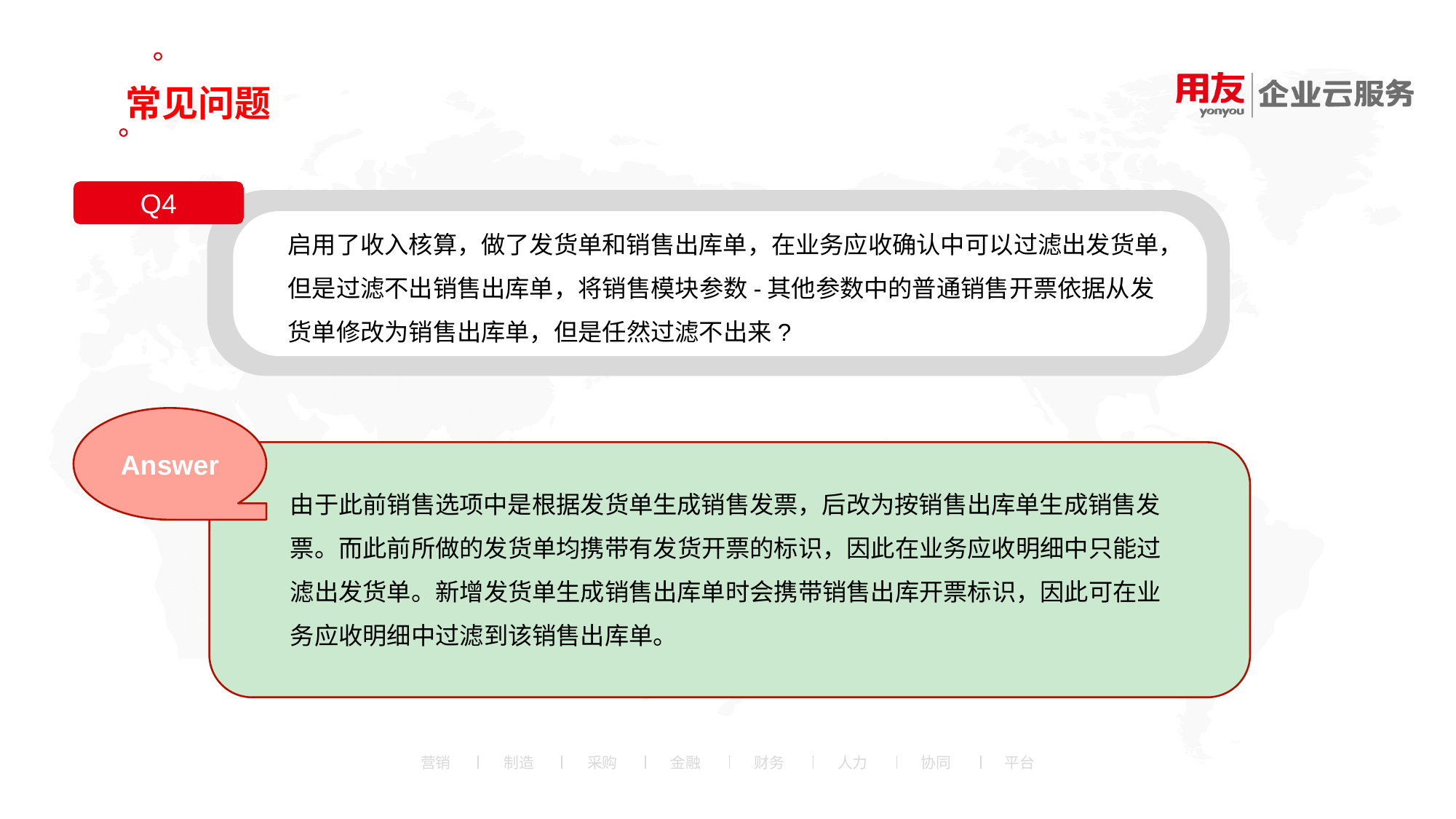

常见问题

Q4

启用了收入核算，做了发货单和销售出库单，在业务应收确认中可以过滤出发货单，但是过滤不出销售出库单，将销售模块参数-其他参数中的普通销售开票依据从发货单修改为销售出库单，但是任然过滤不出来?

Answer

由于此前销售选项中是根据发货单生成销售发票，后改为按销售出库单生成销售发票。而此前所做的发货单均携带有发货开票的标识，因此在业务应收明细中只能过滤出发货单。新增发货单生成销售出库单时会携带销售出库开票标识，因此可在业务应收明细中过滤到该销售出库单。